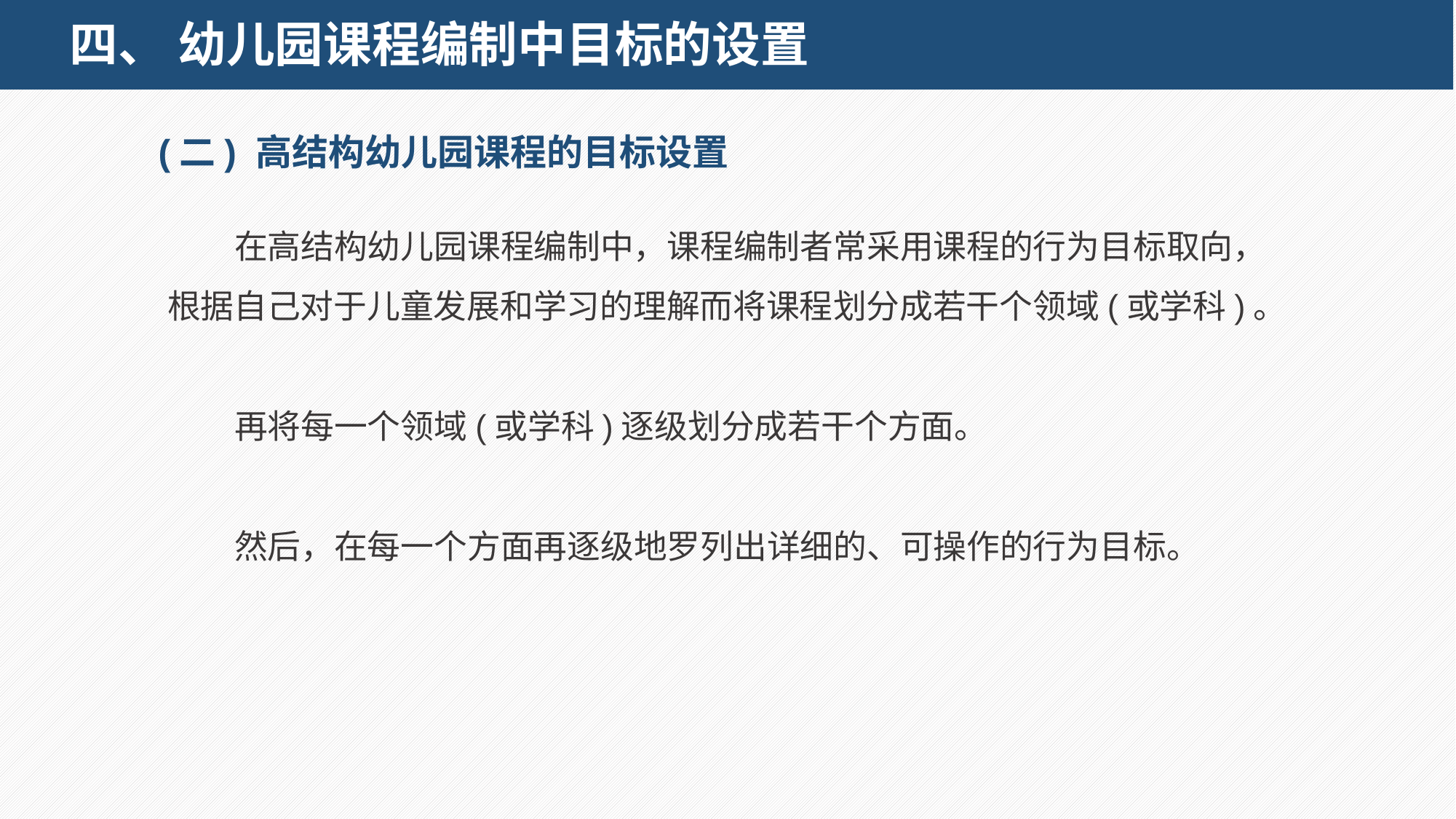

# 四、 幼儿园课程编制中目标的设置
(二) 高结构幼儿园课程的目标设置
在高结构幼儿园课程编制中，课程编制者常采用课程的行为目标取向，根据自己对于儿童发展和学习的理解而将课程划分成若干个领域(或学科)。

再将每一个领域(或学科)逐级划分成若干个方面。

然后，在每一个方面再逐级地罗列出详细的、可操作的行为目标。